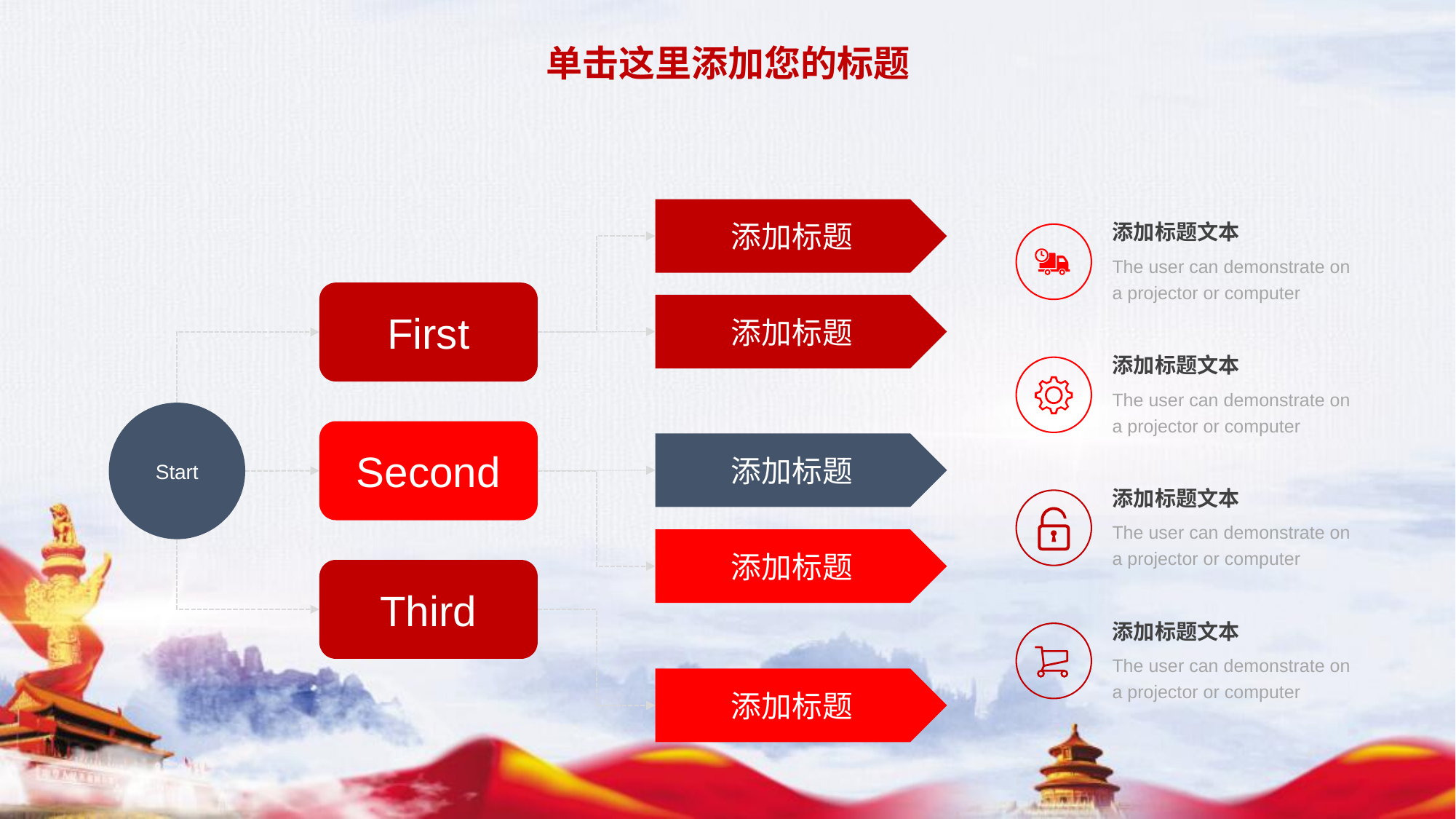

单击这里添加您的标题
添加标题
添加标题文本

The user can demonstrate on a projector or computer
First
添加标题
添加标题文本

The user can demonstrate on a projector or computer
Start
Second
添加标题
添加标题文本

The user can demonstrate on a projector or computer
添加标题
Third
添加标题文本

The user can demonstrate on a projector or computer
添加标题